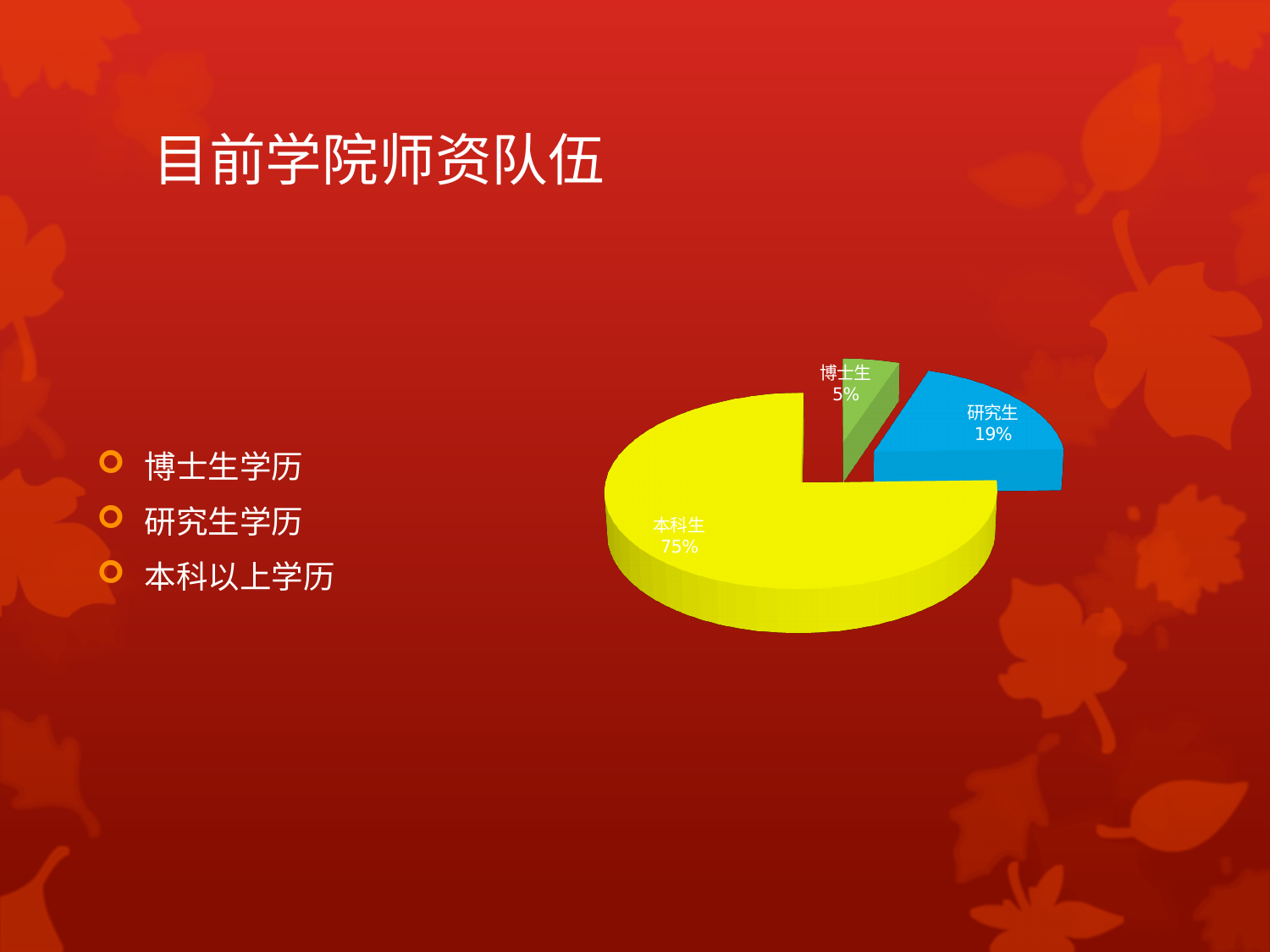

# 目前学院师资队伍

[unsupported chart]

博士生学历
研究生学历
本科以上学历